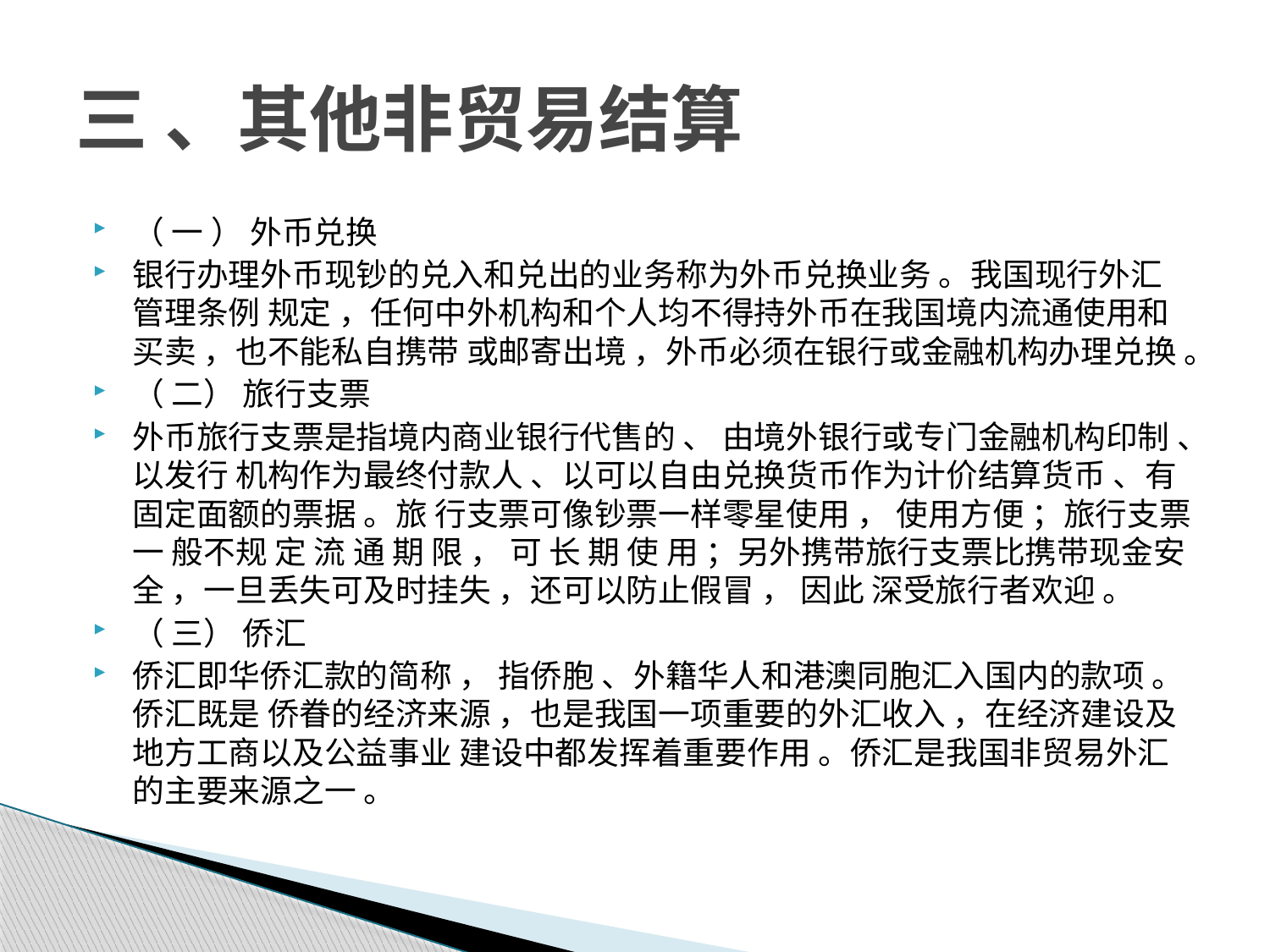

# 三 、其他非贸易结算
（ 一 ） 外币兑换
银行办理外币现钞的兑入和兑出的业务称为外币兑换业务 。我国现行外汇管理条例 规定 ，任何中外机构和个人均不得持外币在我国境内流通使用和买卖 ，也不能私自携带 或邮寄出境 ，外币必须在银行或金融机构办理兑换 。
（ 二） 旅行支票
外币旅行支票是指境内商业银行代售的 、 由境外银行或专门金融机构印制 、以发行 机构作为最终付款人 、以可以自由兑换货币作为计价结算货币 、有固定面额的票据 。旅 行支票可像钞票一样零星使用 ， 使用方便 ；旅行支票 一 般不规 定 流 通 期 限 ， 可 长 期 使 用 ；另外携带旅行支票比携带现金安全 ，一旦丢失可及时挂失 ，还可以防止假冒 ， 因此 深受旅行者欢迎 。
（ 三） 侨汇
侨汇即华侨汇款的简称 ， 指侨胞 、外籍华人和港澳同胞汇入国内的款项 。侨汇既是 侨眷的经济来源 ，也是我国一项重要的外汇收入 ，在经济建设及地方工商以及公益事业 建设中都发挥着重要作用 。侨汇是我国非贸易外汇的主要来源之一 。